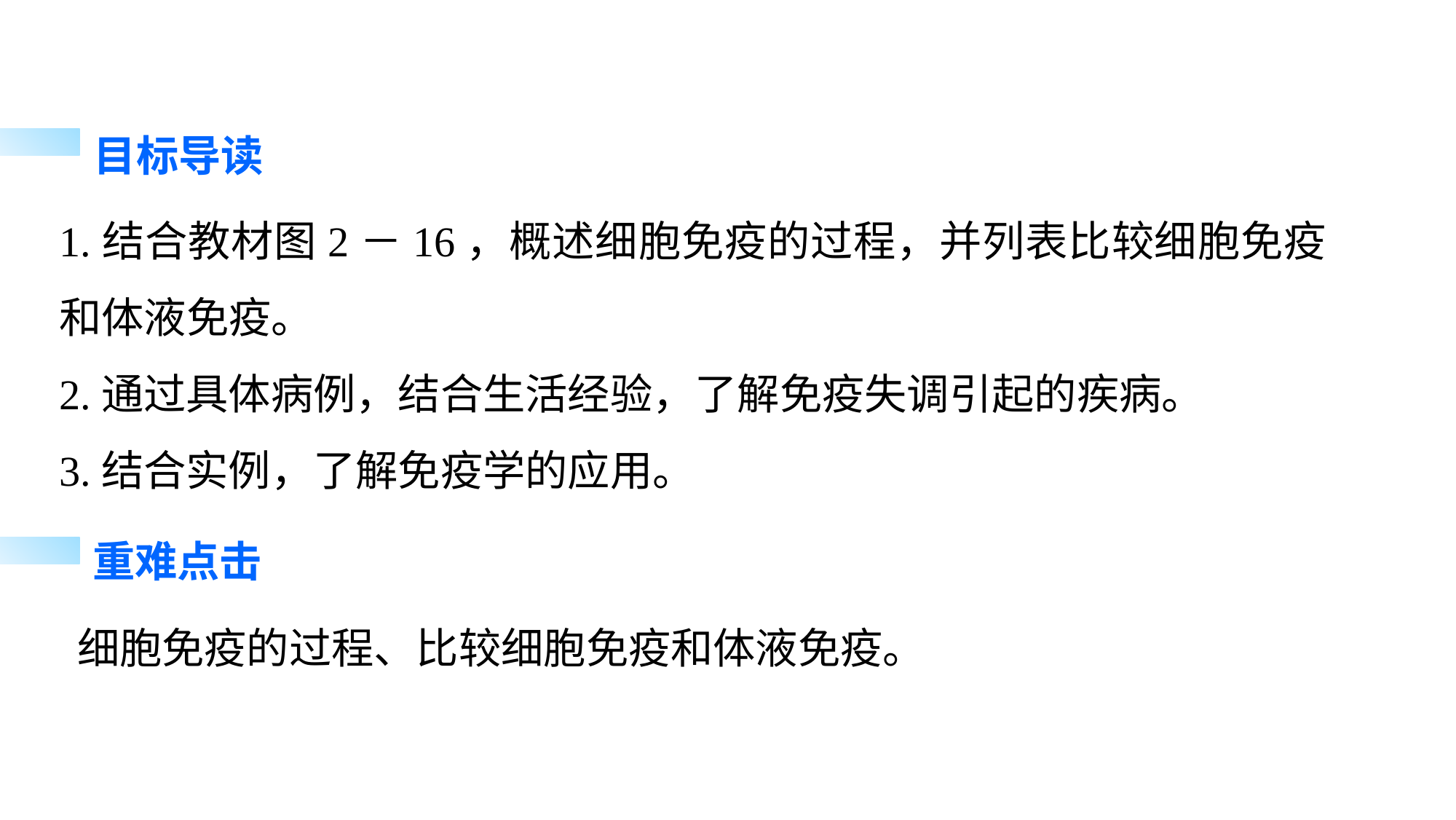

目标导读

1.结合教材图2－16，概述细胞免疫的过程，并列表比较细胞免疫和体液免疫。
2.通过具体病例，结合生活经验，了解免疫失调引起的疾病。
3.结合实例，了解免疫学的应用。
重难点击

细胞免疫的过程、比较细胞免疫和体液免疫。